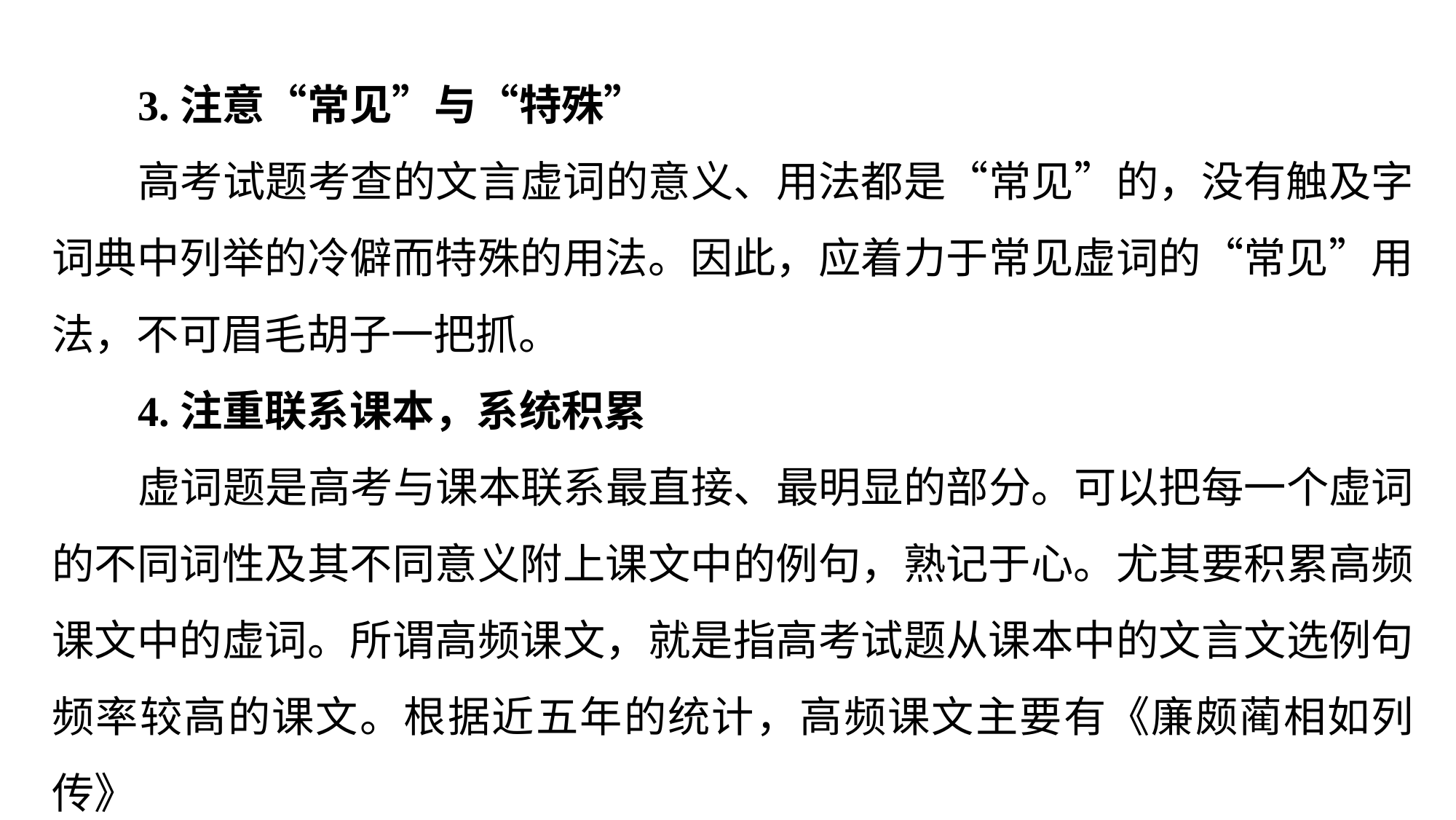

3.注意“常见”与“特殊”
高考试题考查的文言虚词的意义、用法都是“常见”的，没有触及字词典中列举的冷僻而特殊的用法。因此，应着力于常见虚词的“常见”用法，不可眉毛胡子一把抓。
4.注重联系课本，系统积累
虚词题是高考与课本联系最直接、最明显的部分。可以把每一个虚词的不同词性及其不同意义附上课文中的例句，熟记于心。尤其要积累高频课文中的虚词。所谓高频课文，就是指高考试题从课本中的文言文选例句频率较高的课文。根据近五年的统计，高频课文主要有《廉颇蔺相如列传》